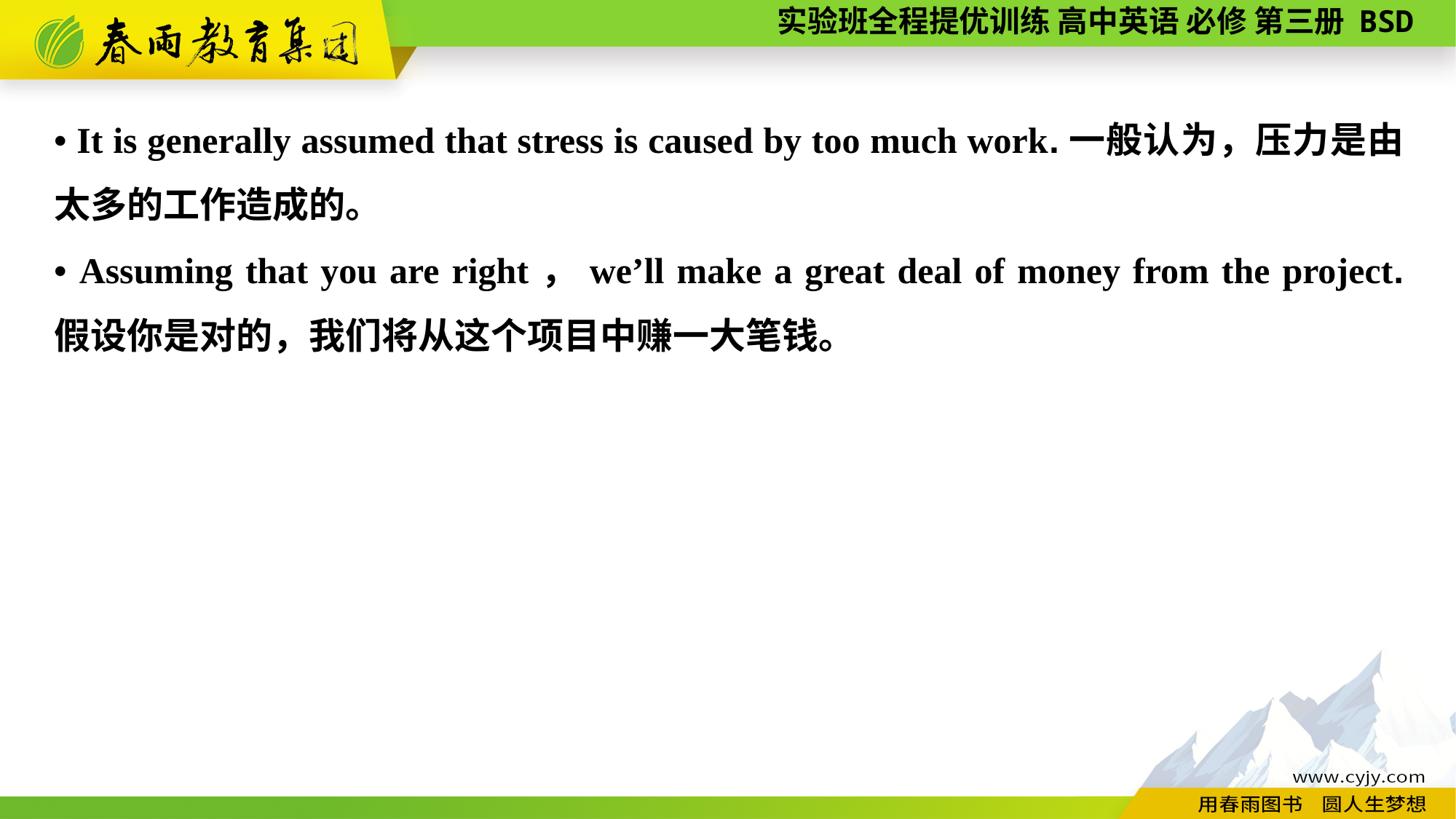

• It is generally assumed that stress is caused by too much work.一般认为，压力是由太多的工作造成的。
• Assuming that you are right，we’ll make a great deal of money from the project. 假设你是对的，我们将从这个项目中赚一大笔钱。